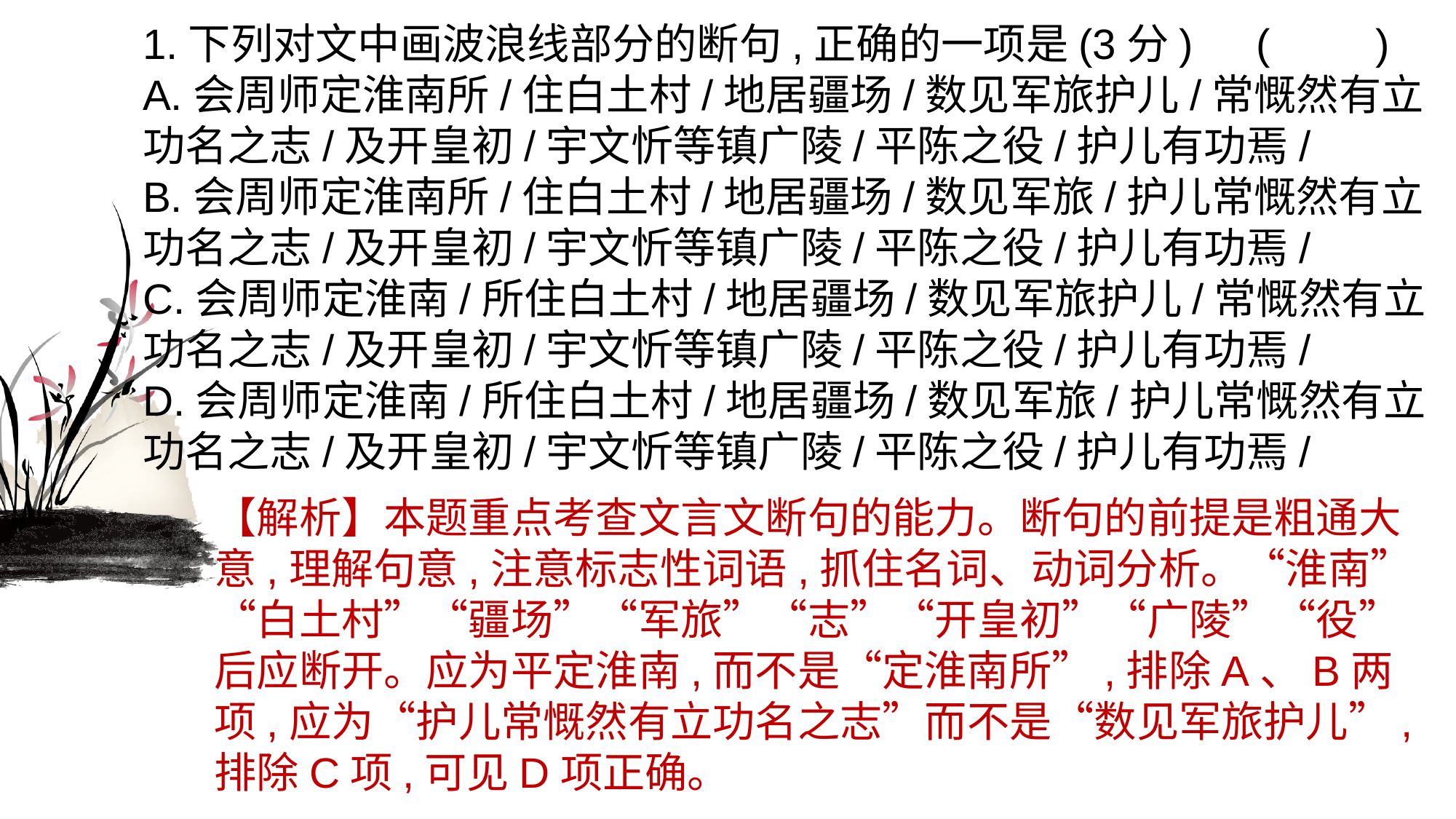

1.下列对文中画波浪线部分的断句,正确的一项是(3分)　(　　)A.会周师定淮南所/住白土村/地居疆场/数见军旅护儿/常慨然有立功名之志/及开皇初/宇文忻等镇广陵/平陈之役/护儿有功焉/B.会周师定淮南所/住白土村/地居疆场/数见军旅/护儿常慨然有立功名之志/及开皇初/宇文忻等镇广陵/平陈之役/护儿有功焉/C.会周师定淮南/所住白土村/地居疆场/数见军旅护儿/常慨然有立功名之志/及开皇初/宇文忻等镇广陵/平陈之役/护儿有功焉/D.会周师定淮南/所住白土村/地居疆场/数见军旅/护儿常慨然有立功名之志/及开皇初/宇文忻等镇广陵/平陈之役/护儿有功焉/
【解析】本题重点考查文言文断句的能力。断句的前提是粗通大意,理解句意,注意标志性词语,抓住名词、动词分析。“淮南”“白土村”“疆场”“军旅”“志”“开皇初”“广陵”“役”后应断开。应为平定淮南,而不是“定淮南所”,排除A、B两项,应为“护儿常慨然有立功名之志”而不是“数见军旅护儿”,排除C项,可见D项正确。